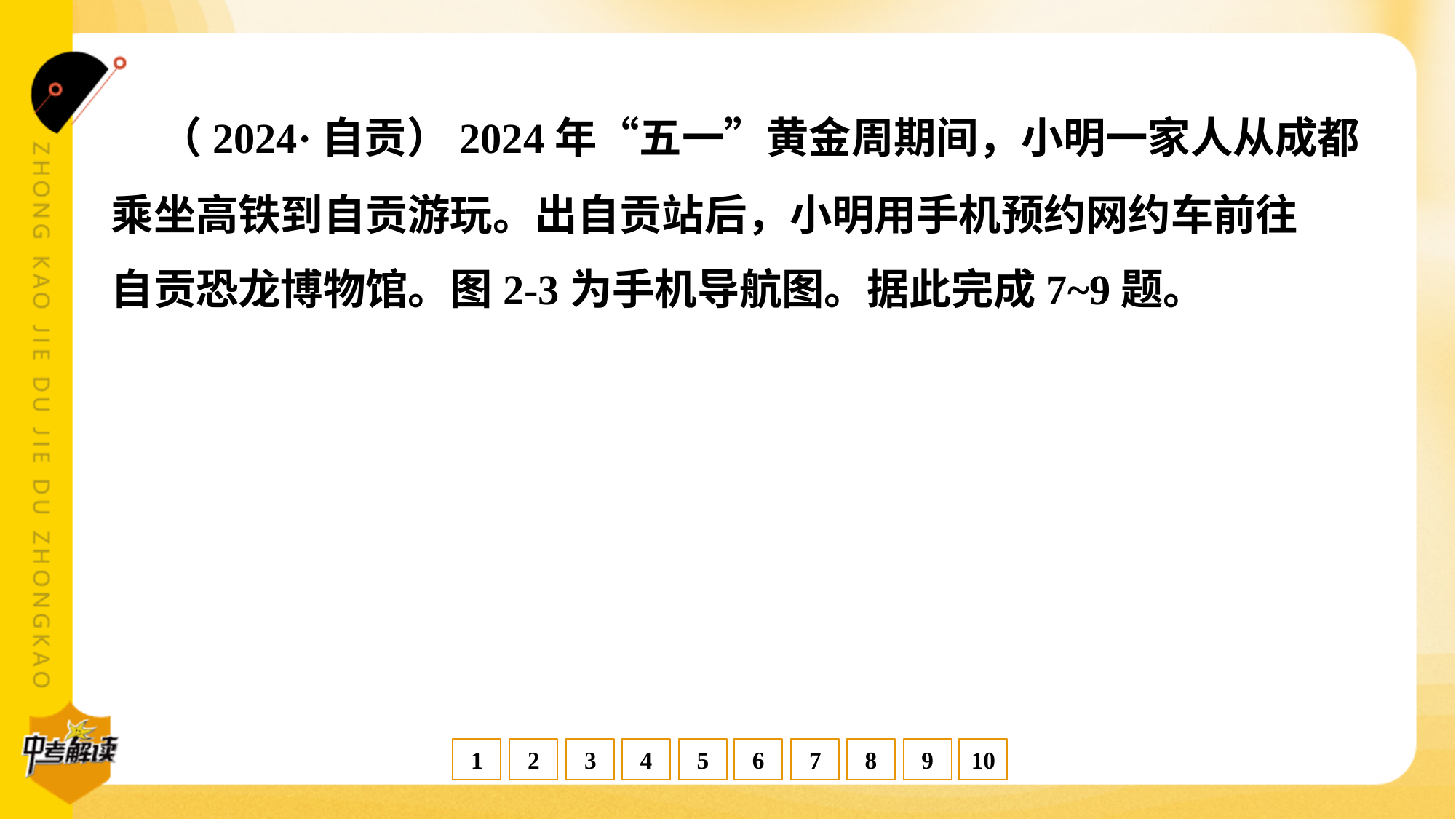

（2024·自贡）2024年“五一”黄金周期间，小明一家人从成都
乘坐高铁到自贡游玩。出自贡站后，小明用手机预约网约车前往
自贡恐龙博物馆。图2-3为手机导航图。据此完成7~9题。